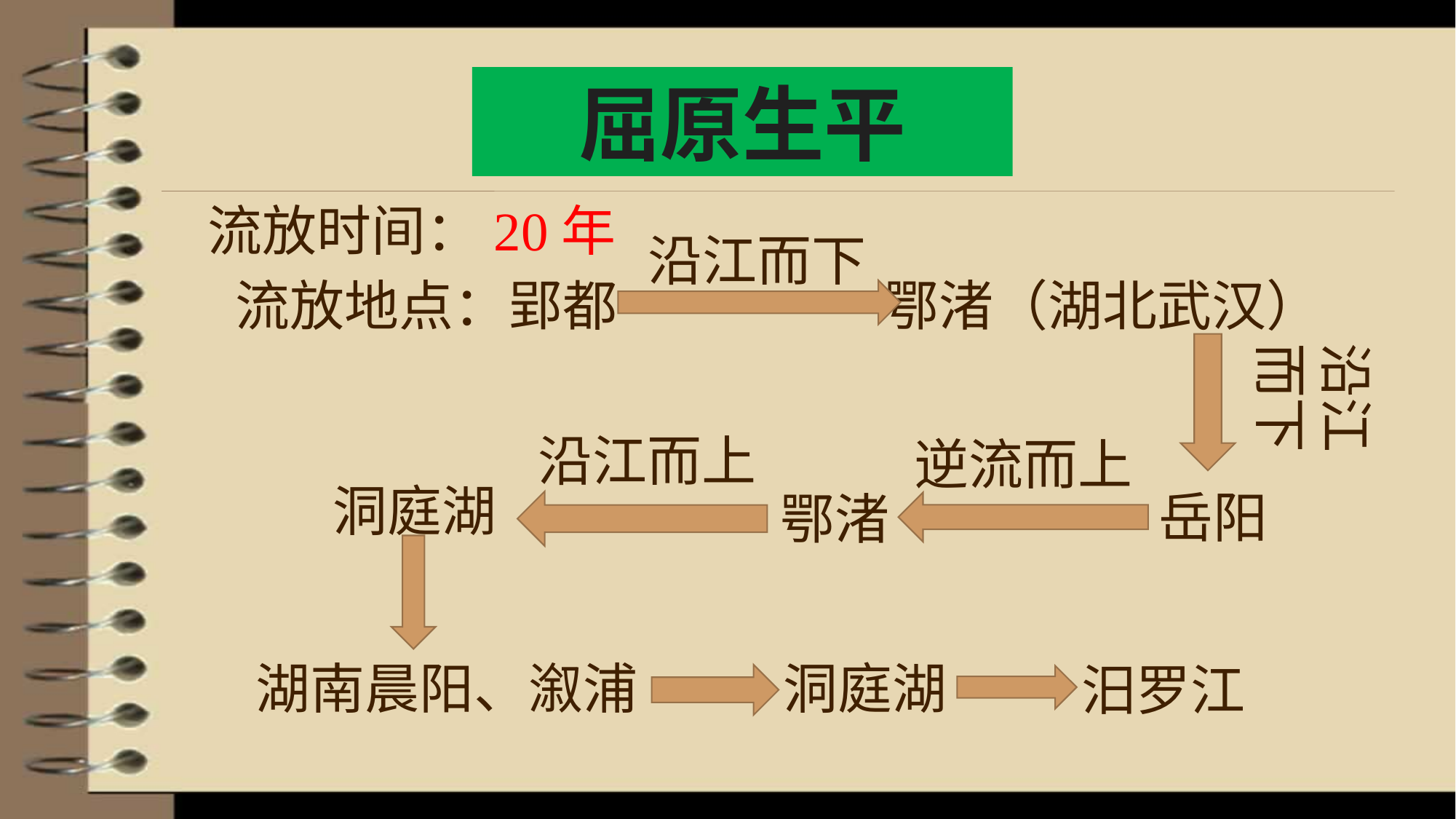

屈原生平
流放时间：20年

    流放地点：郢都                      鄂渚（湖北武汉）
沿江而下

沿江
而下

沿江而上
逆流而上
洞庭湖
岳阳
鄂渚

洞庭湖
湖南晨阳、溆浦
汨罗江